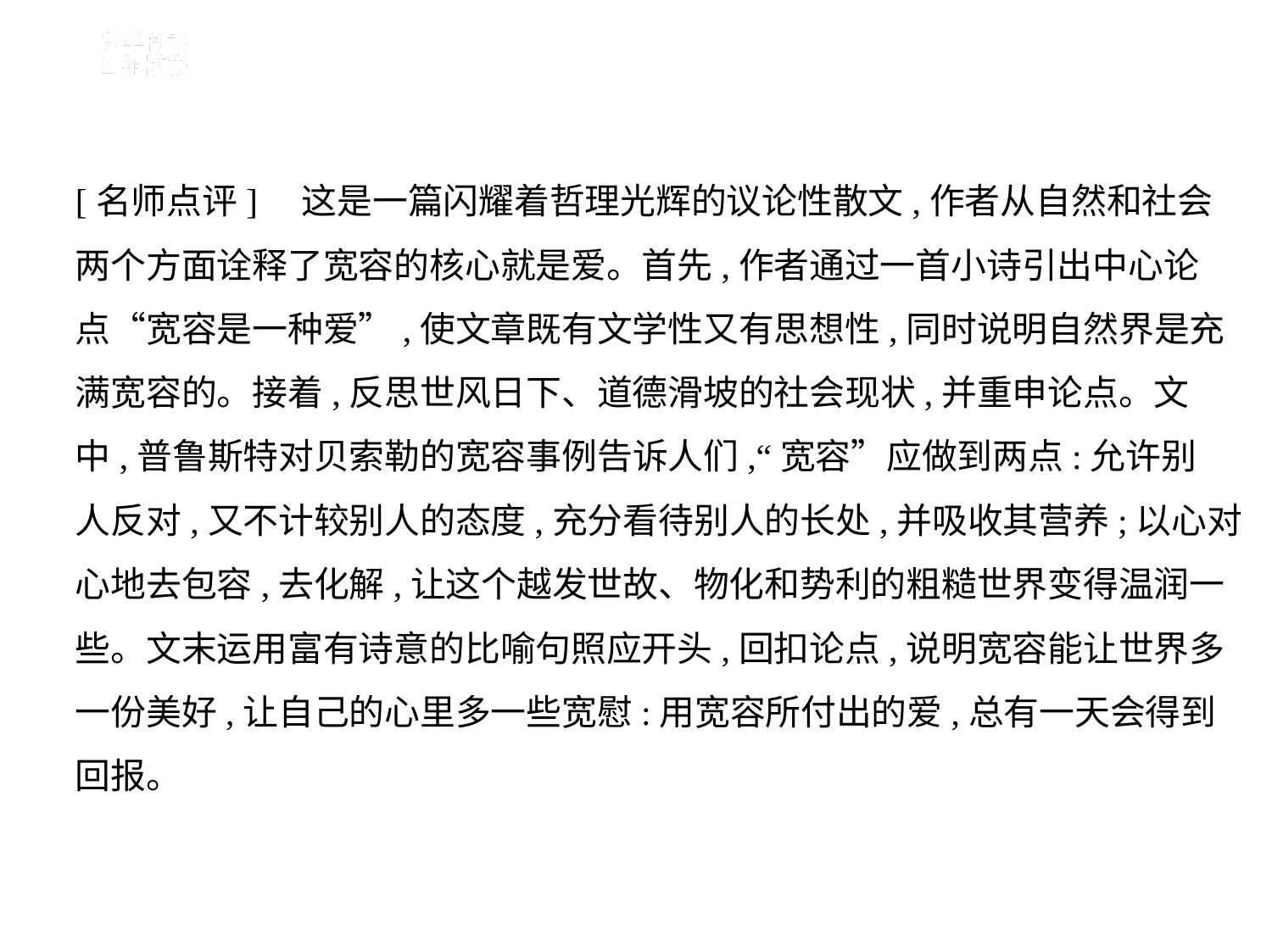

[名师点评]　这是一篇闪耀着哲理光辉的议论性散文,作者从自然和社会
两个方面诠释了宽容的核心就是爱。首先,作者通过一首小诗引出中心论
点“宽容是一种爱”,使文章既有文学性又有思想性,同时说明自然界是充
满宽容的。接着,反思世风日下、道德滑坡的社会现状,并重申论点。文
中,普鲁斯特对贝索勒的宽容事例告诉人们,“宽容”应做到两点:允许别
人反对,又不计较别人的态度,充分看待别人的长处,并吸收其营养;以心对
心地去包容,去化解,让这个越发世故、物化和势利的粗糙世界变得温润一
些。文末运用富有诗意的比喻句照应开头,回扣论点,说明宽容能让世界多
一份美好,让自己的心里多一些宽慰:用宽容所付出的爱,总有一天会得到
回报。